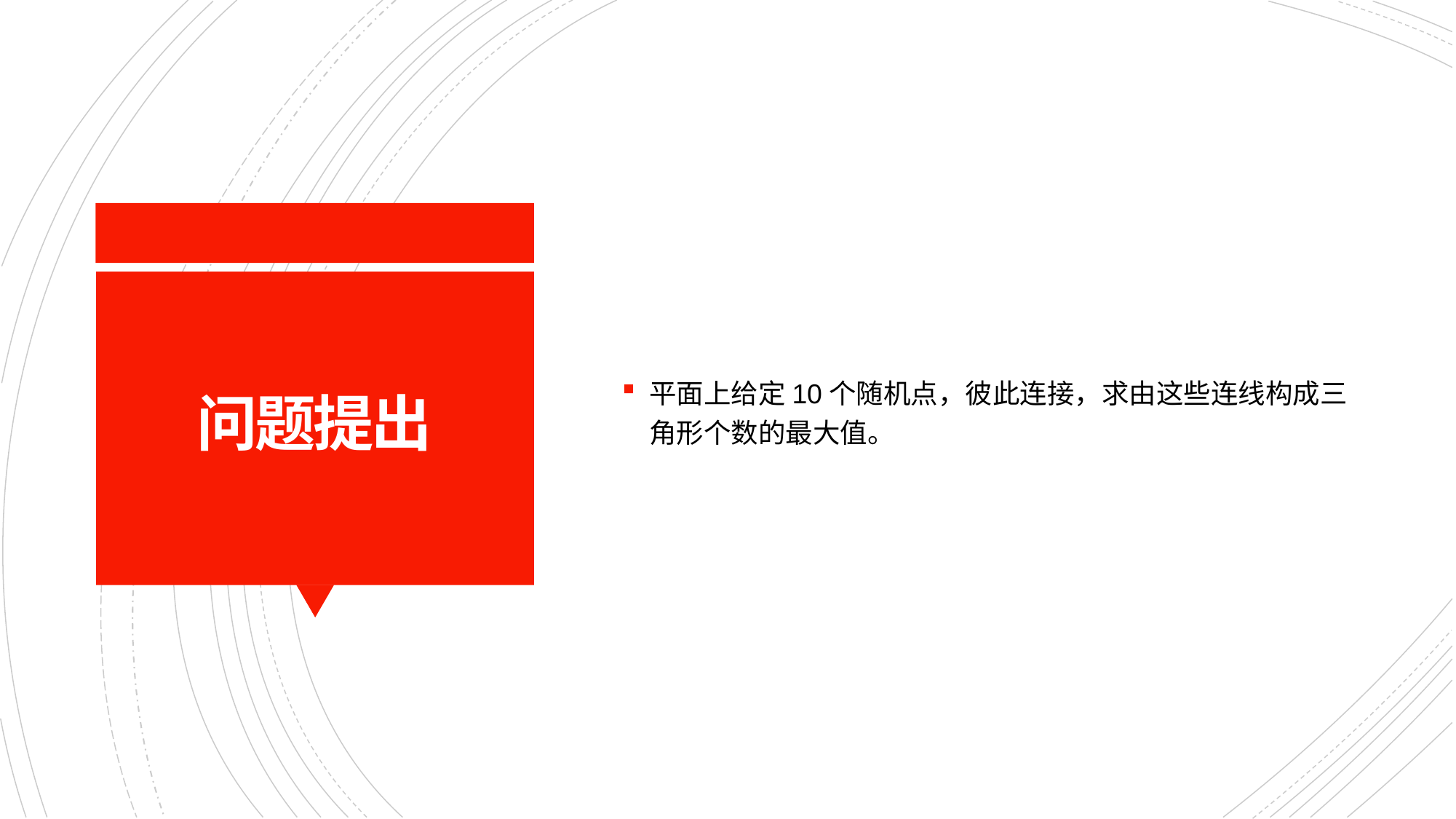

平面上给定10个随机点，彼此连接，求由这些连线构成三角形个数的最大值。
# 问题提出